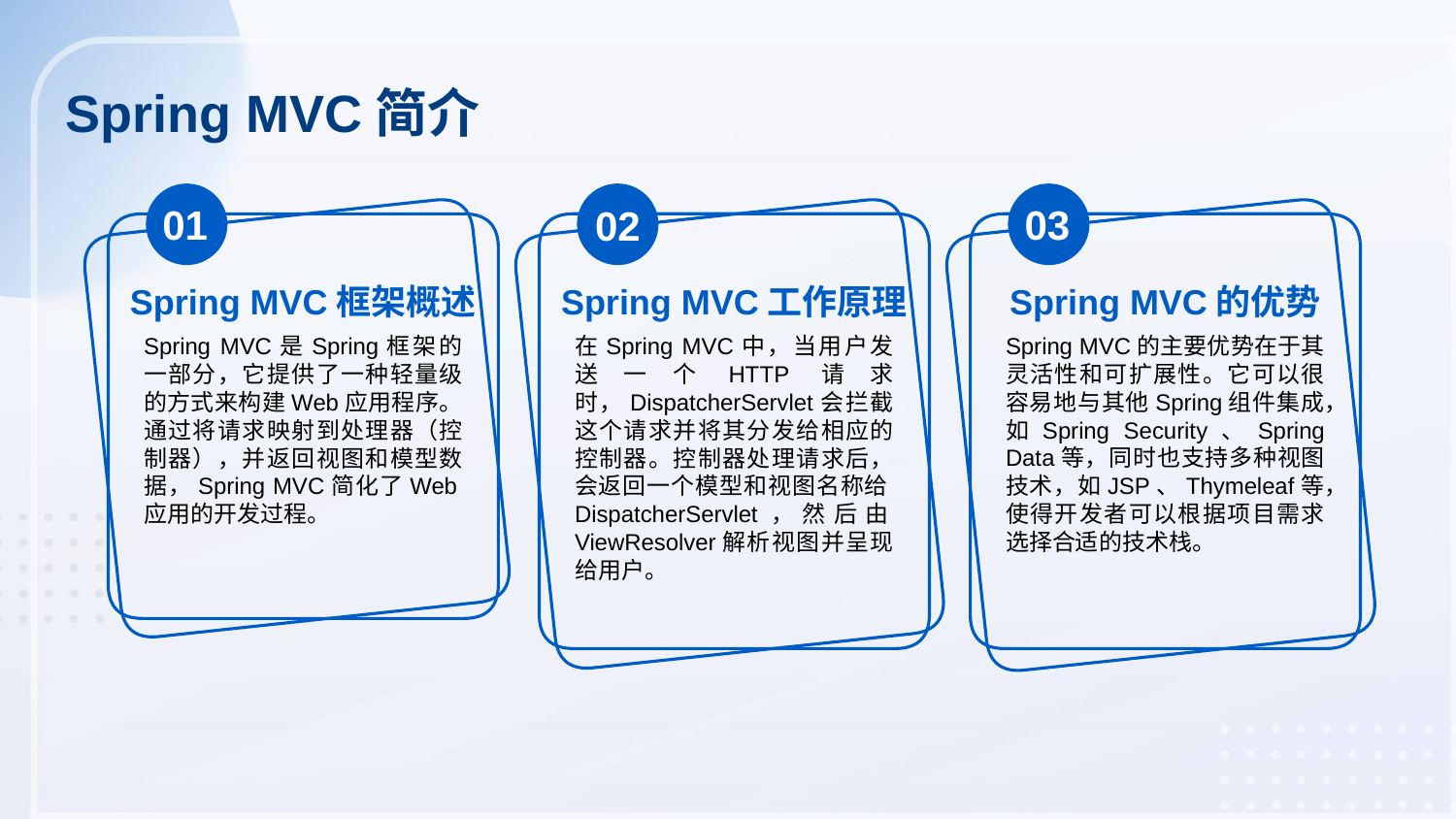

Spring MVC简介
01
03
02

Spring MVC框架概述
Spring MVC工作原理
Spring MVC的优势
Spring MVC是Spring框架的一部分，它提供了一种轻量级的方式来构建Web应用程序。通过将请求映射到处理器（控制器），并返回视图和模型数据，Spring MVC简化了Web应用的开发过程。
在Spring MVC中，当用户发送一个HTTP请求时，DispatcherServlet会拦截这个请求并将其分发给相应的控制器。控制器处理请求后，会返回一个模型和视图名称给DispatcherServlet，然后由ViewResolver解析视图并呈现给用户。
Spring MVC的主要优势在于其灵活性和可扩展性。它可以很容易地与其他Spring组件集成，如Spring Security、Spring Data等，同时也支持多种视图技术，如JSP、Thymeleaf等，使得开发者可以根据项目需求选择合适的技术栈。